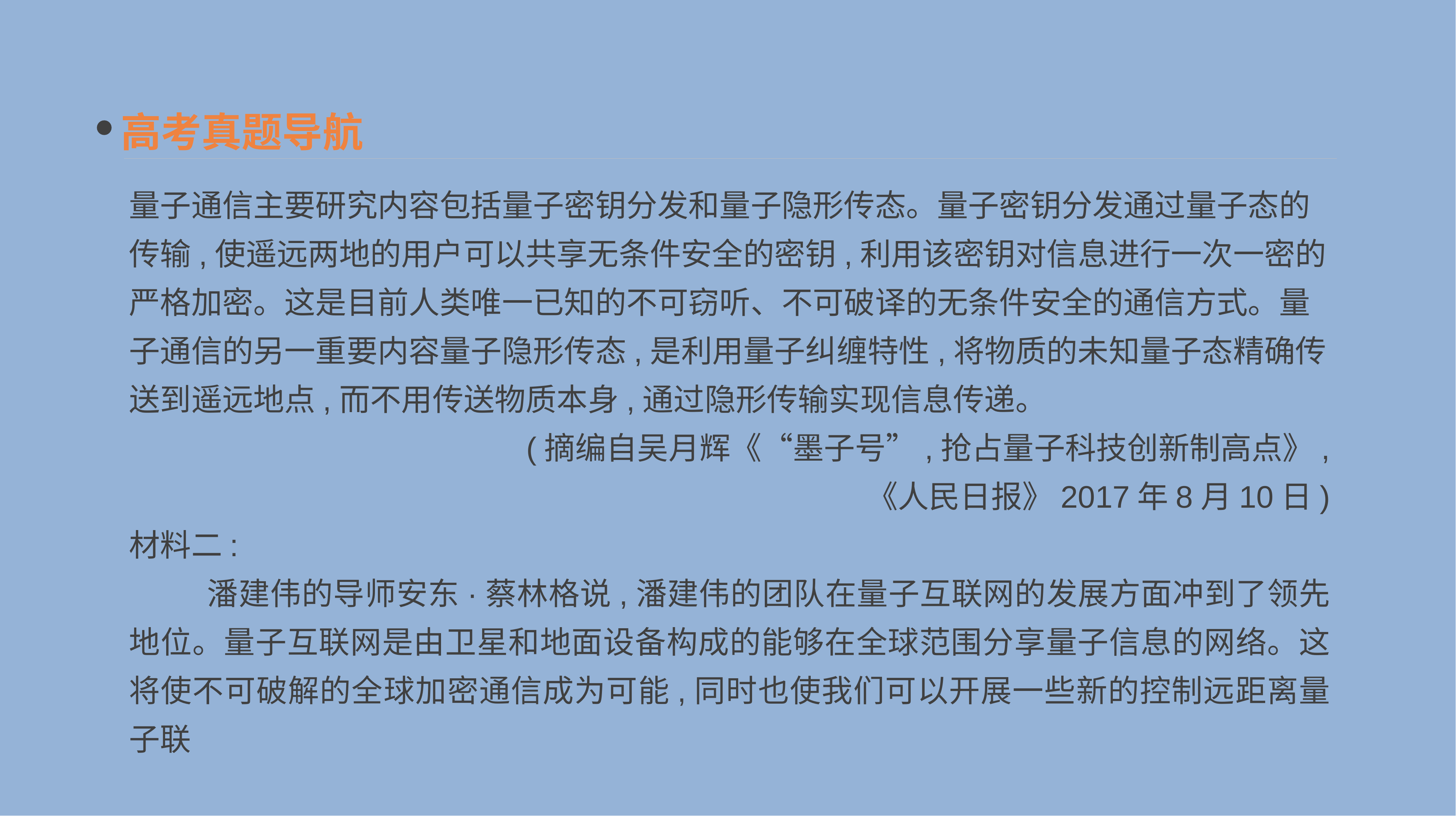

高考真题导航

量子通信主要研究内容包括量子密钥分发和量子隐形传态。量子密钥分发通过量子态的传输,使遥远两地的用户可以共享无条件安全的密钥,利用该密钥对信息进行一次一密的严格加密。这是目前人类唯一已知的不可窃听、不可破译的无条件安全的通信方式。量子通信的另一重要内容量子隐形传态,是利用量子纠缠特性,将物质的未知量子态精确传送到遥远地点,而不用传送物质本身,通过隐形传输实现信息传递。
(摘编自吴月辉《“墨子号”,抢占量子科技创新制高点》,
《人民日报》2017年8月10日)
材料二:
　　  潘建伟的导师安东·蔡林格说,潘建伟的团队在量子互联网的发展方面冲到了领先地位。量子互联网是由卫星和地面设备构成的能够在全球范围分享量子信息的网络。这将使不可破解的全球加密通信成为可能,同时也使我们可以开展一些新的控制远距离量子联